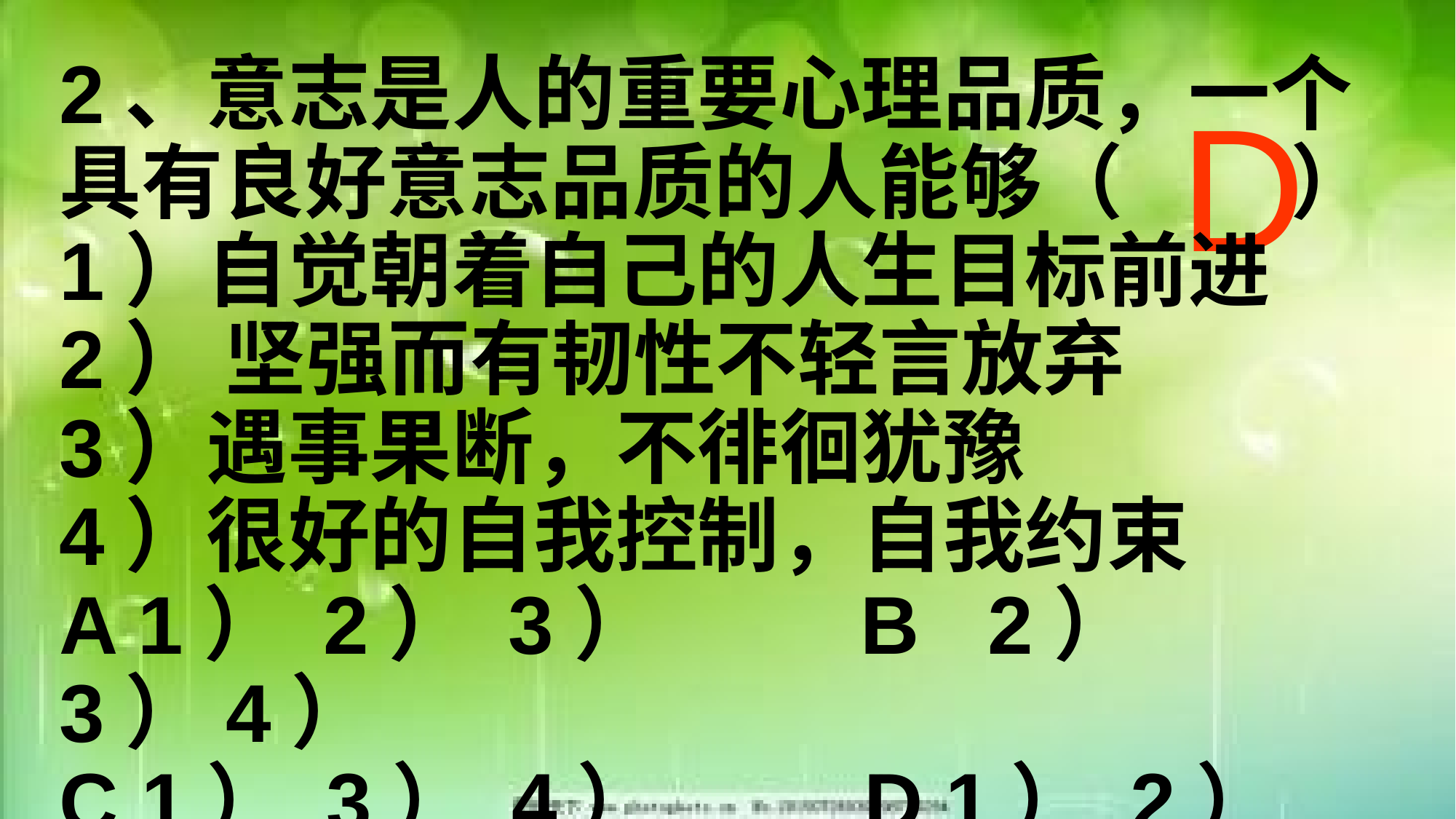

2、意志是人的重要心理品质，一个具有良好意志品质的人能够（         ）
1）自觉朝着自己的人生目标前进
2） 坚强而有韧性不轻言放弃
3）遇事果断，不徘徊犹豫
4）很好的自我控制，自我约束
A 1） 2） 3）          B   2） 3）4）
C 1） 3） 4）          D 1） 2） 3）4）
D